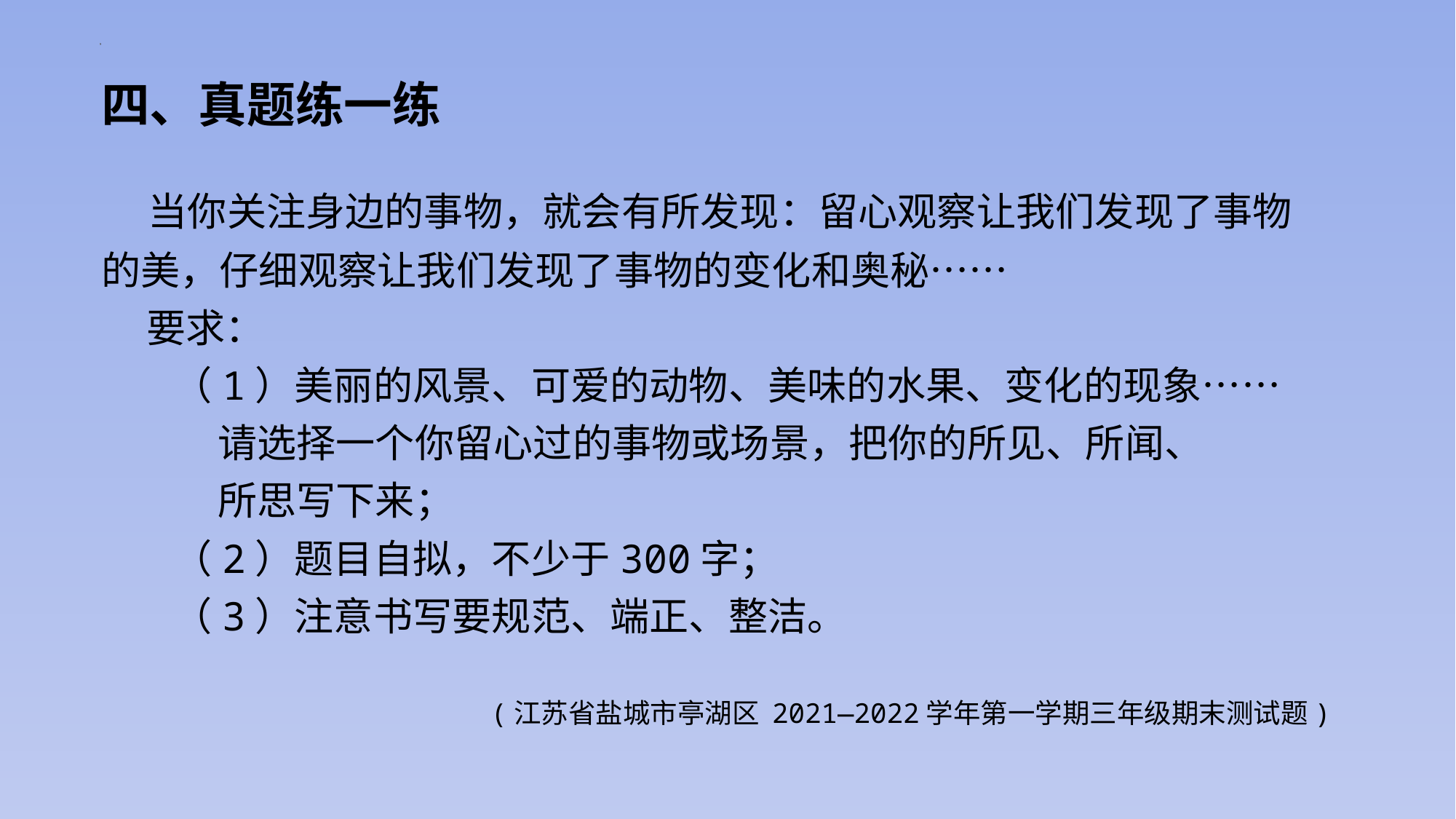

四、真题练一练
    当你关注身边的事物，就会有所发现：留心观察让我们发现了事物的美，仔细观察让我们发现了事物的变化和奥秘……
    要求：
       （1）美丽的风景、可爱的动物、美味的水果、变化的现象……
            请选择一个你留心过的事物或场景，把你的所见、所闻、
            所思写下来；
       （2）题目自拟，不少于300字；
       （3）注意书写要规范、端正、整洁。

(江苏省盐城市亭湖区 2021—2022学年第一学期三年级期末测试题)